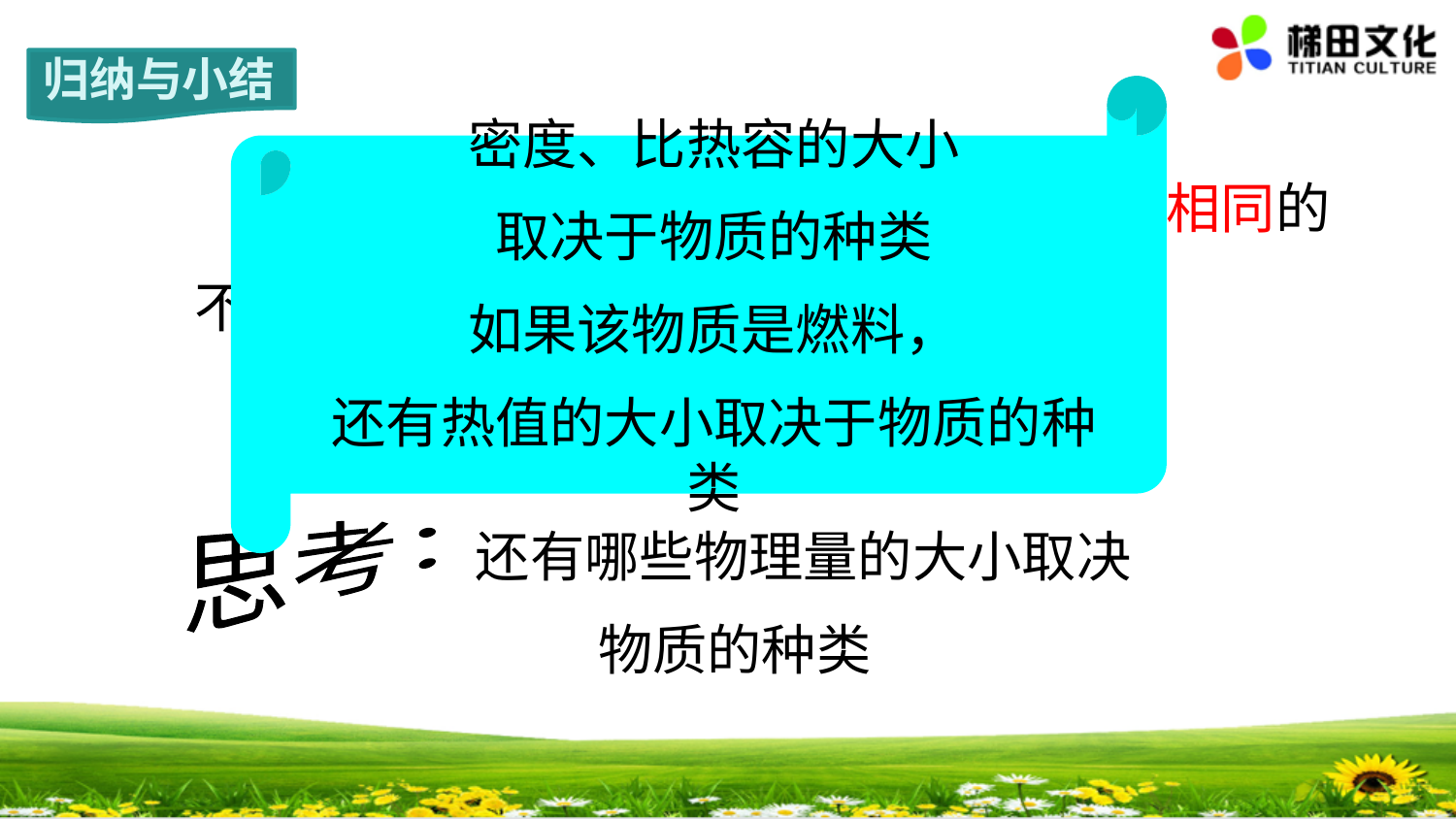

归纳与小结

密度、比热容的大小
取决于物质的种类
如果该物质是燃料，
还有热值的大小取决于物质的种类
       同种物质（相同状态）比热容是一般相同的
不同种物质比热容一般不同的。
       比热容是物质的一种属性。
思考：
还有哪些物理量的大小取决
         物质的种类